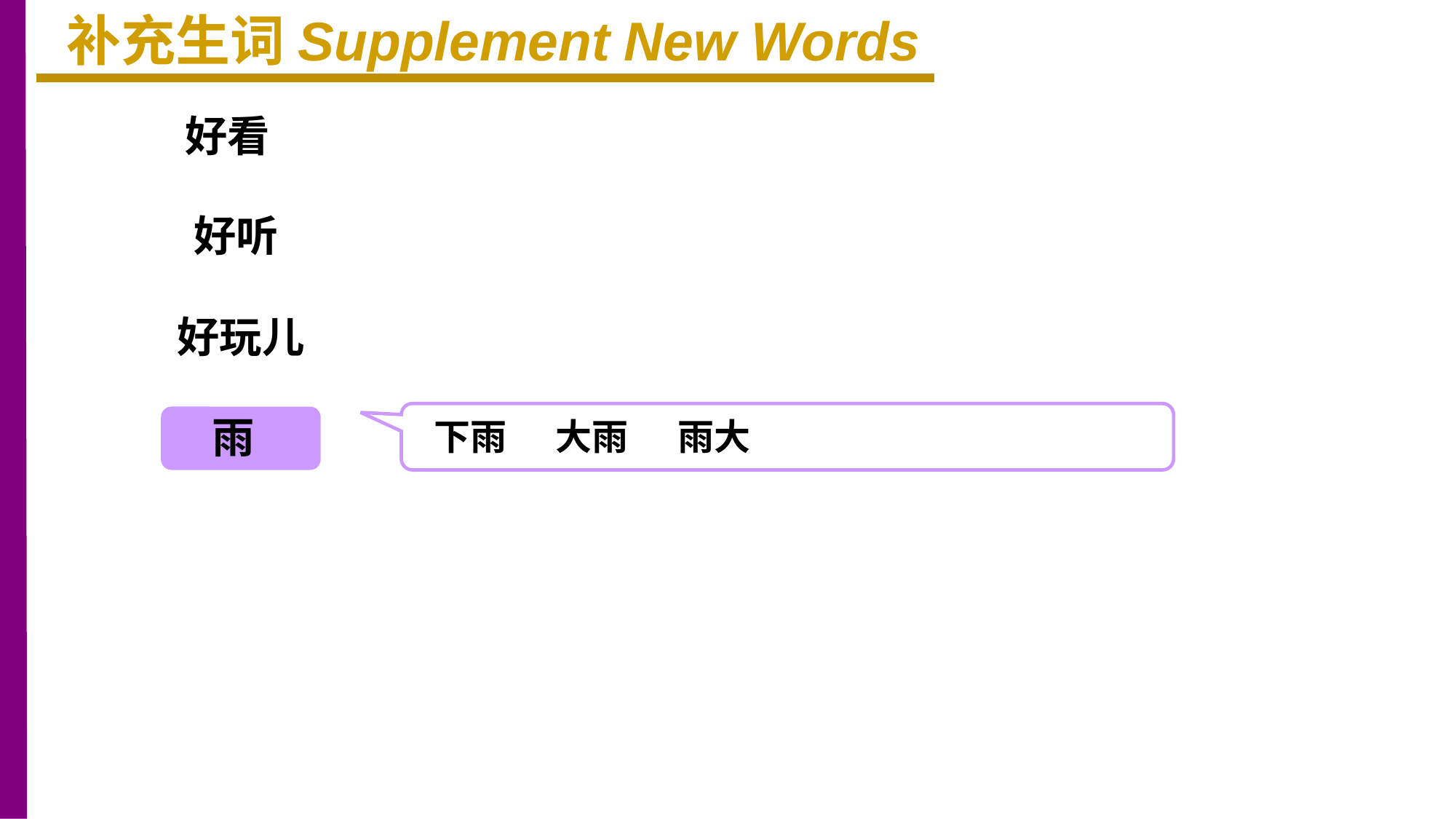

补充生词Supplement New Words
好看
好听
好玩儿

雨

下雨      大雨      雨大